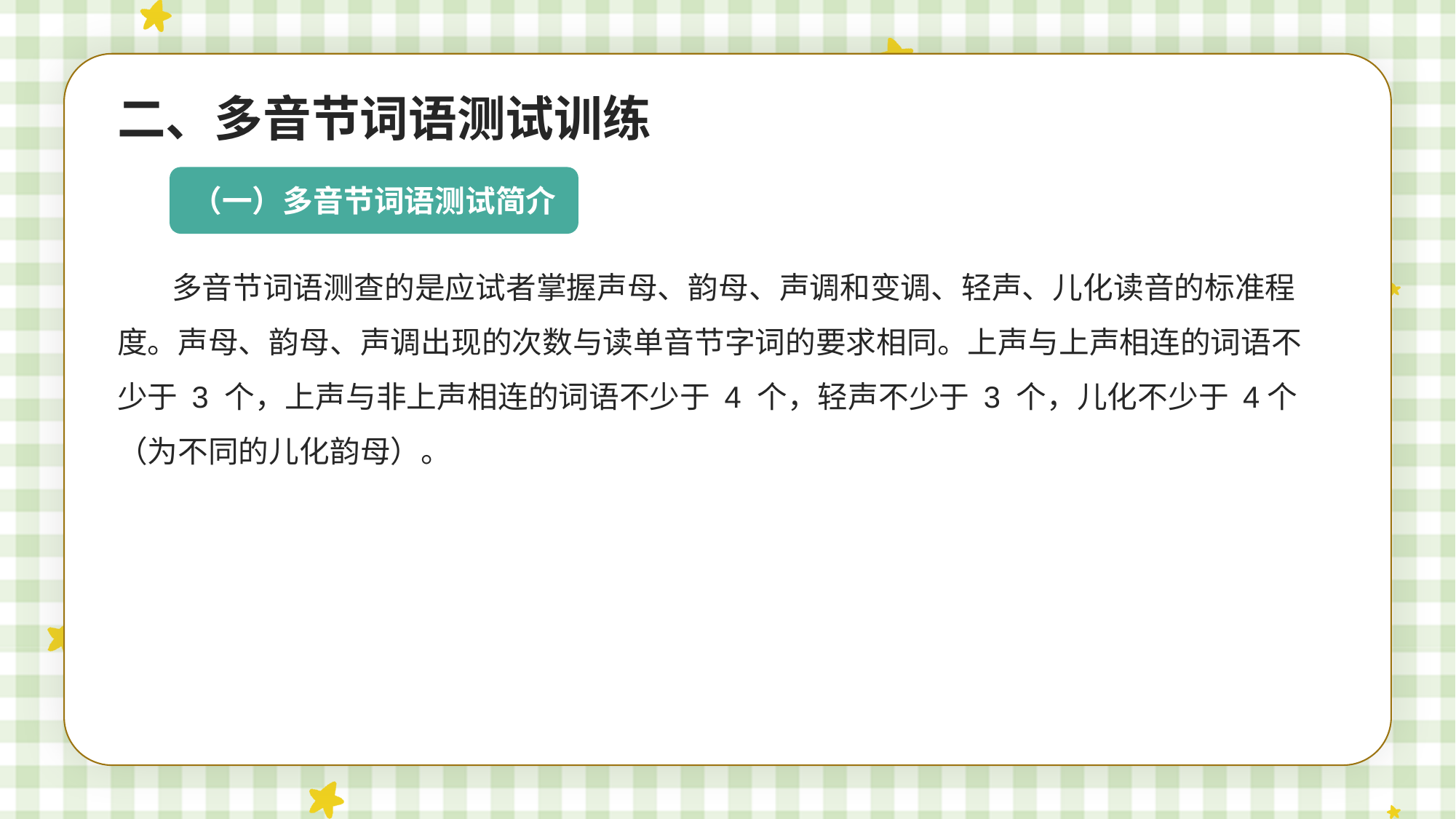

二、多音节词语测试训练
（一）多音节词语测试简介
多音节词语测查的是应试者掌握声母、韵母、声调和变调、轻声、儿化读音的标准程度。声母、韵母、声调出现的次数与读单音节字词的要求相同。上声与上声相连的词语不少于 3 个，上声与非上声相连的词语不少于 4 个，轻声不少于 3 个，儿化不少于 4个（为不同的儿化韵母）。